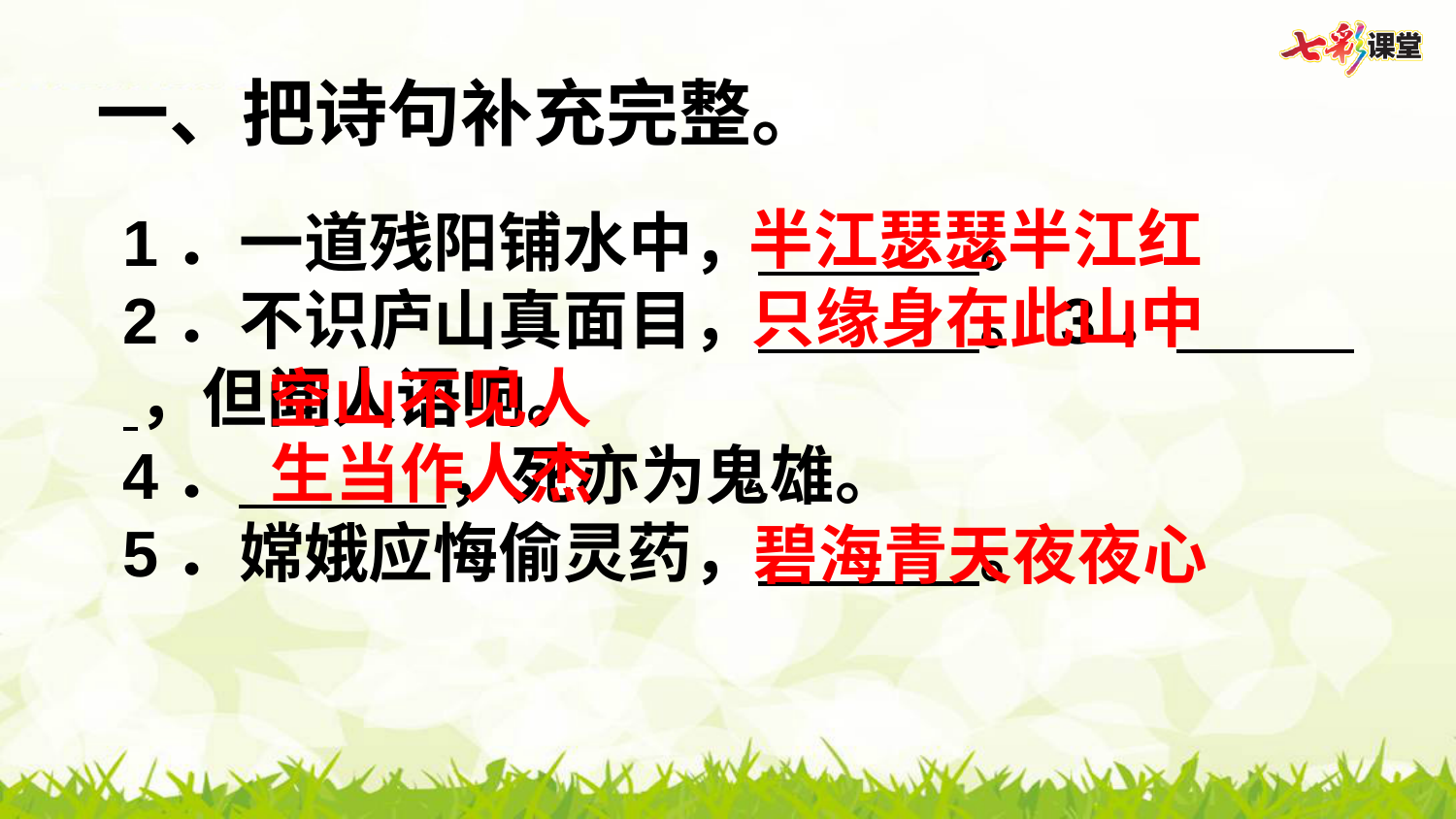

一、把诗句补充完整。
半江瑟瑟半江红
1．一道残阳铺水中，               。
2．不识庐山真面目，               。3．              ，但闻人语响。
4．              ，死亦为鬼雄。
5．嫦娥应悔偷灵药，               。
只缘身在此山中
空山不见人
生当作人杰
碧海青天夜夜心